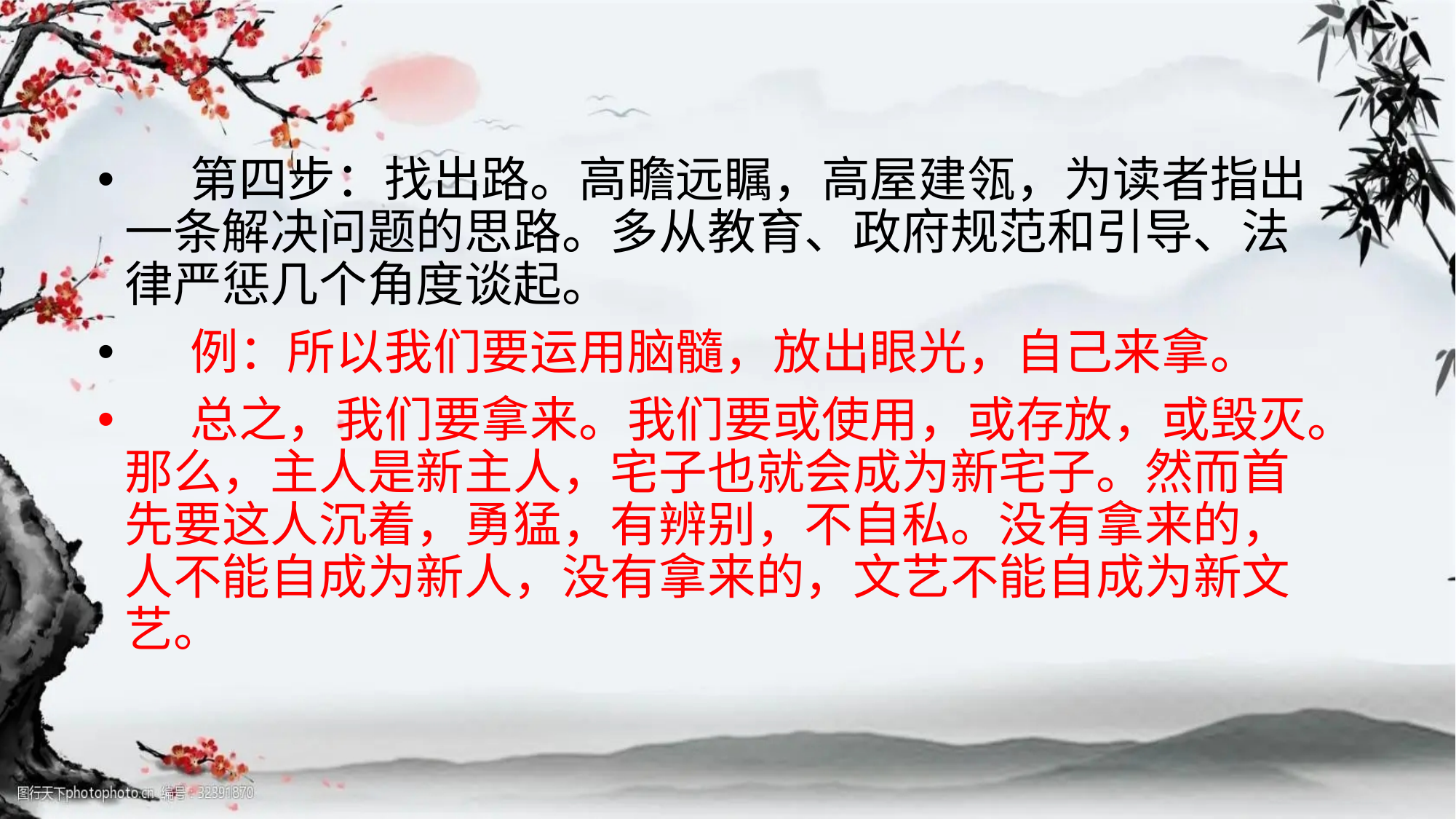

第四步：找出路。高瞻远瞩，高屋建瓴，为读者指出一条解决问题的思路。多从教育、政府规范和引导、法律严惩几个角度谈起。
    例：所以我们要运用脑髓，放出眼光，自己来拿。
    总之，我们要拿来。我们要或使用，或存放，或毁灭。那么，主人是新主人，宅子也就会成为新宅子。然而首先要这人沉着，勇猛，有辨别，不自私。没有拿来的，人不能自成为新人，没有拿来的，文艺不能自成为新文艺。